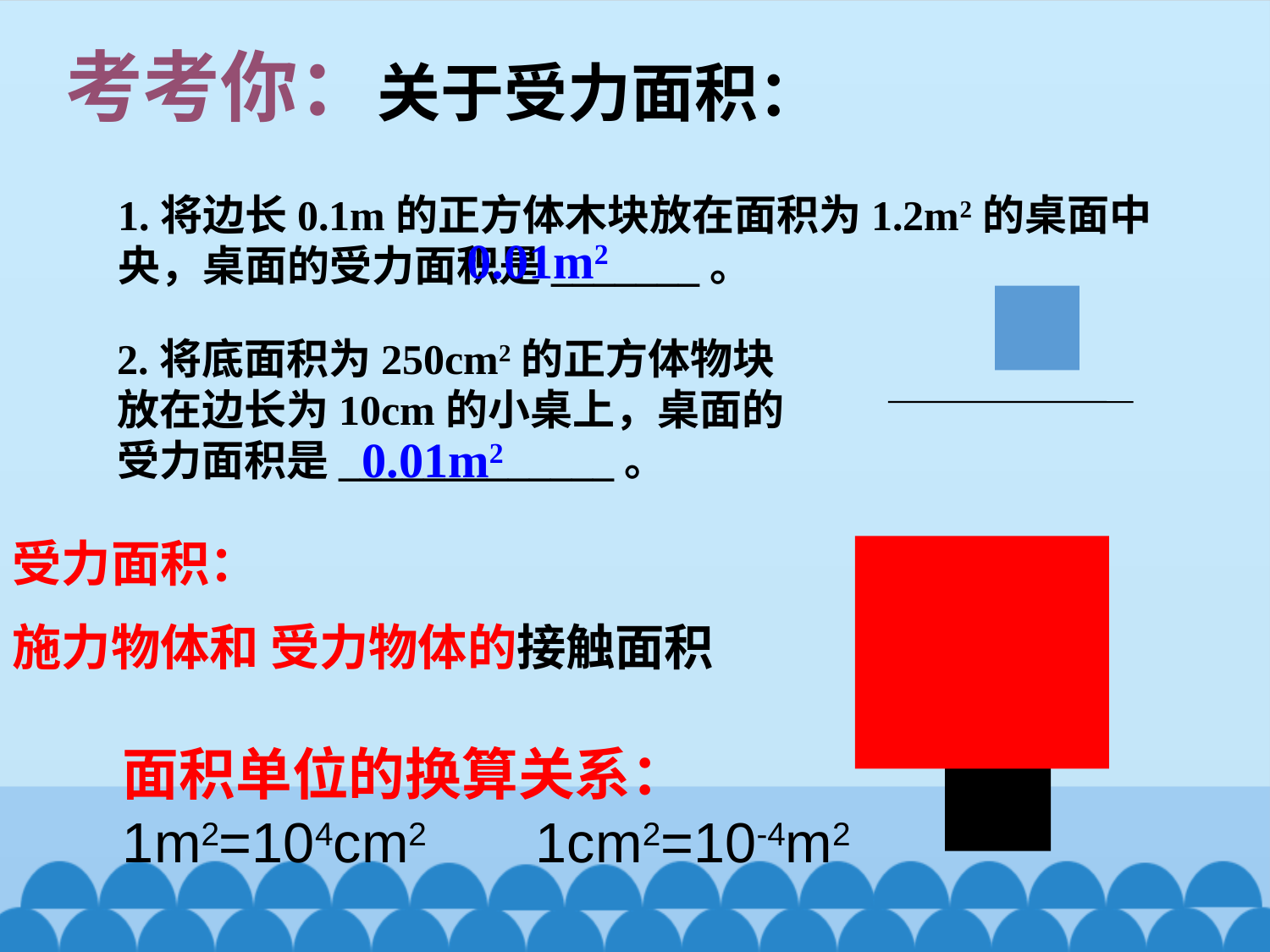

考考你：
关于受力面积：
1.将边长0.1m的正方体木块放在面积为1.2m2的桌面中央，桌面的受力面积是_______。
0.01m2

2.将底面积为250cm2的正方体物块放在边长为10cm的小桌上，桌面的受力面积是_____________。

0.01m2
受力面积：
施力物体和 受力物体的接触面积

面积单位的换算关系：
1m2=104cm2            1cm2=10-4m2